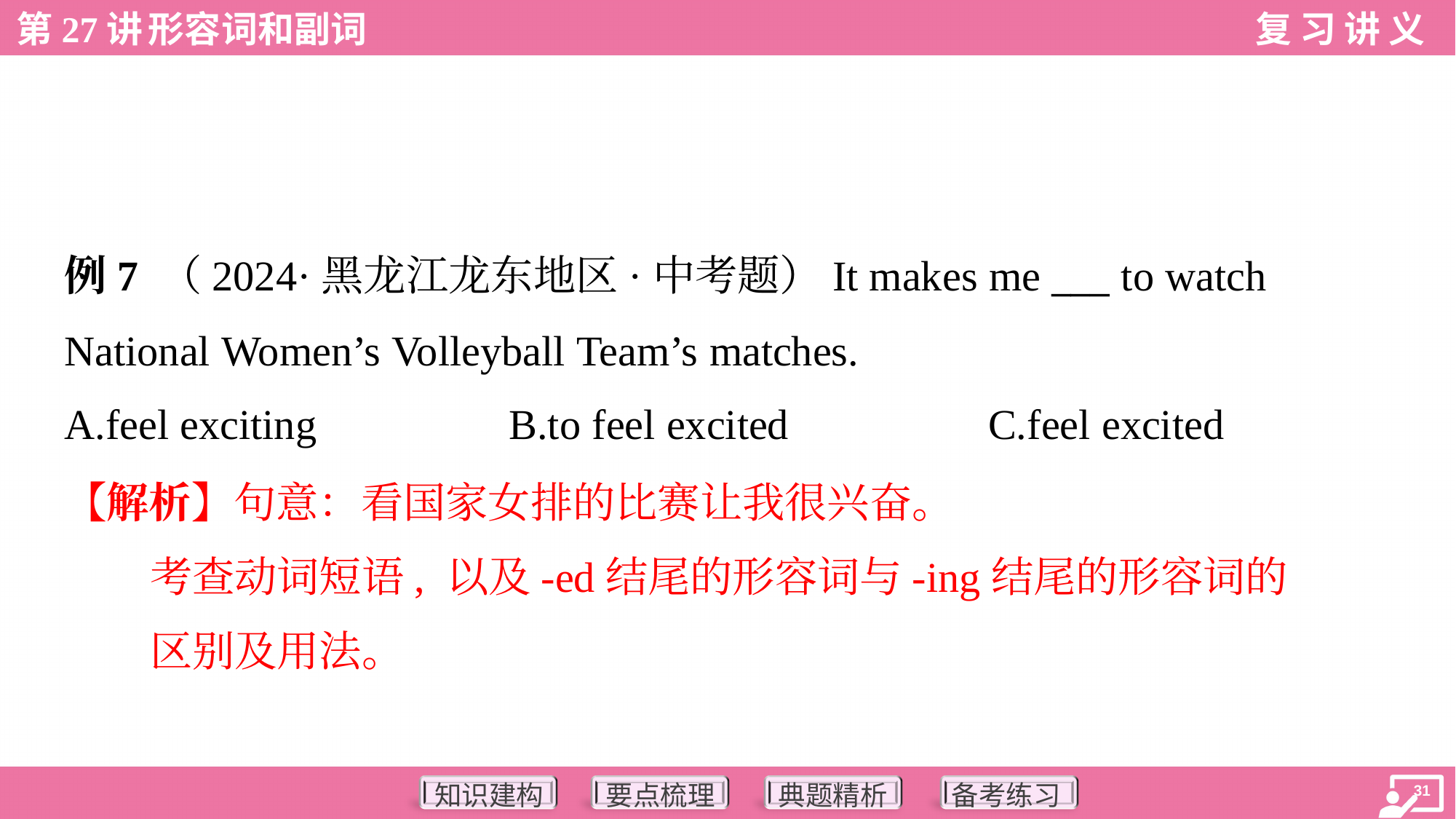

例7 （2024·黑龙江龙东地区·中考题）It makes me ___ to watch
National Women’s Volleyball Team’s matches.
A.feel exciting	B.to feel excited	C.feel excited
【解析】句意：看国家女排的比赛让我很兴奋。
考查动词短语, 以及-ed结尾的形容词与-ing结尾的形容词的
区别及用法。